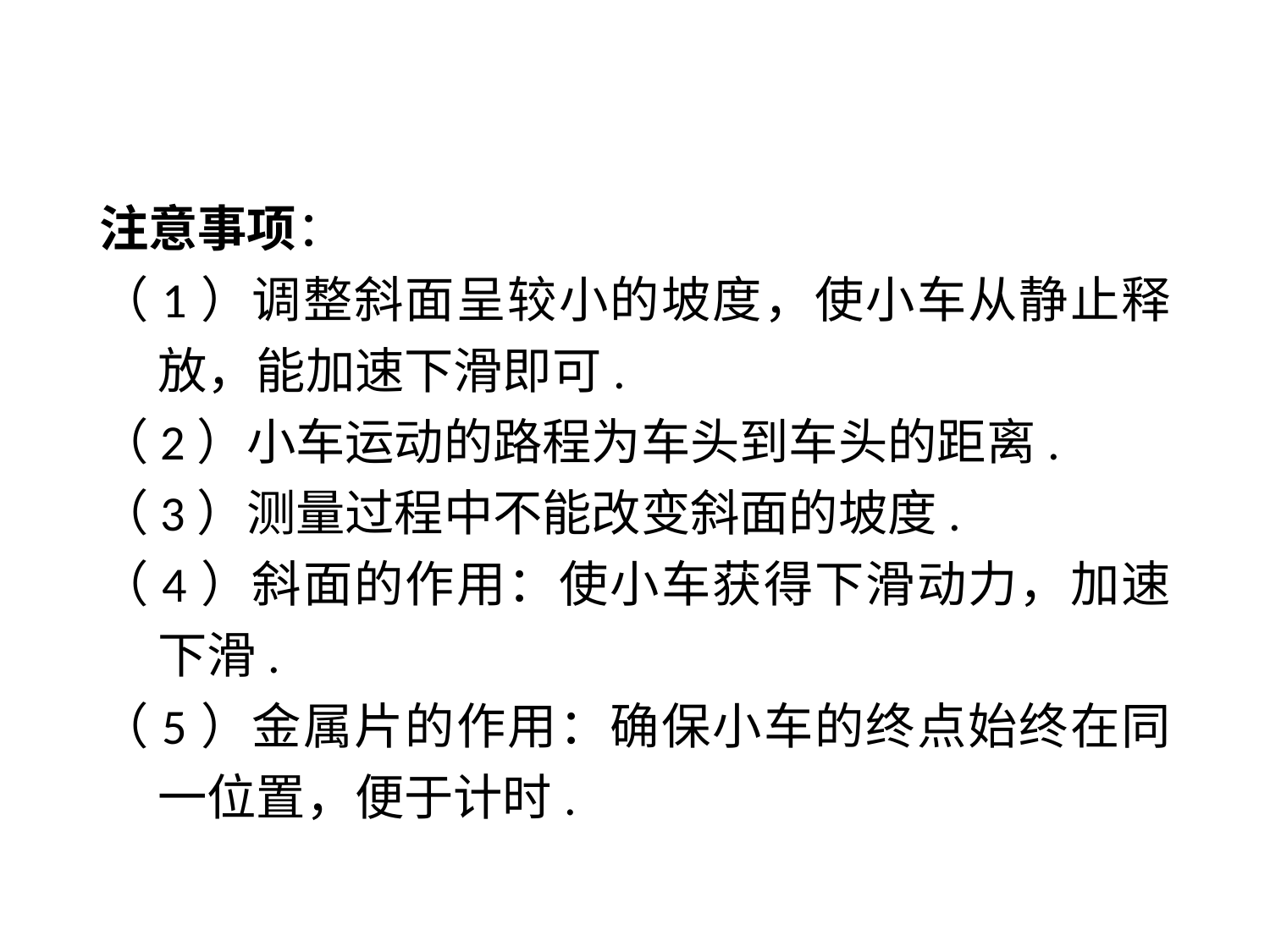

注意事项：
（1）调整斜面呈较小的坡度，使小车从静止释放，能加速下滑即可.
（2）小车运动的路程为车头到车头的距离.
（3）测量过程中不能改变斜面的坡度.
（4）斜面的作用：使小车获得下滑动力，加速下滑.
（5）金属片的作用：确保小车的终点始终在同一位置，便于计时.